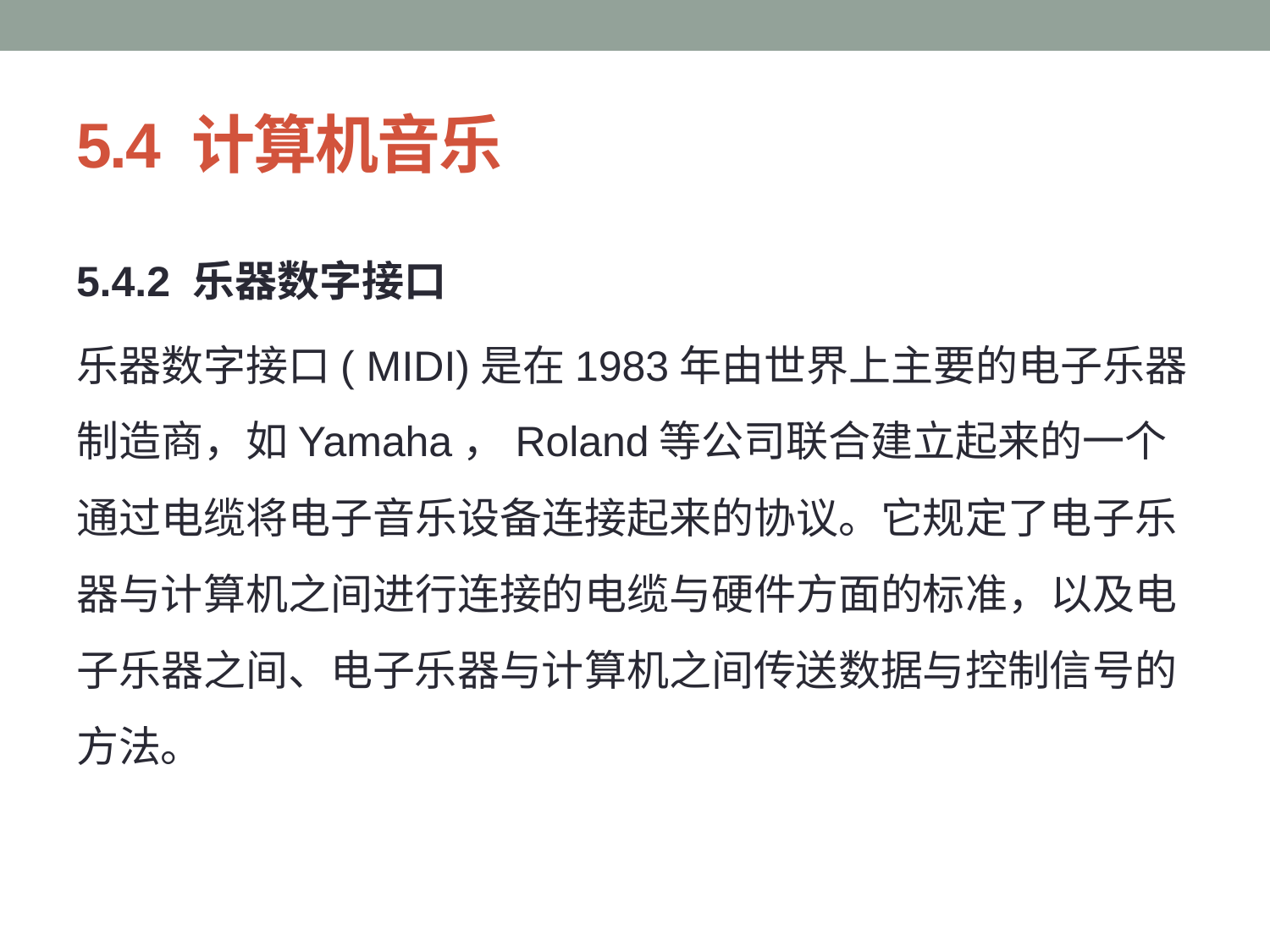

# 5.4 计算机音乐
5.4.2 乐器数字接口
乐器数字接口( MIDI)是在1983年由世界上主要的电子乐器制造商，如Yamaha，Roland等公司联合建立起来的一个通过电缆将电子音乐设备连接起来的协议。它规定了电子乐器与计算机之间进行连接的电缆与硬件方面的标准，以及电子乐器之间、电子乐器与计算机之间传送数据与控制信号的方法。